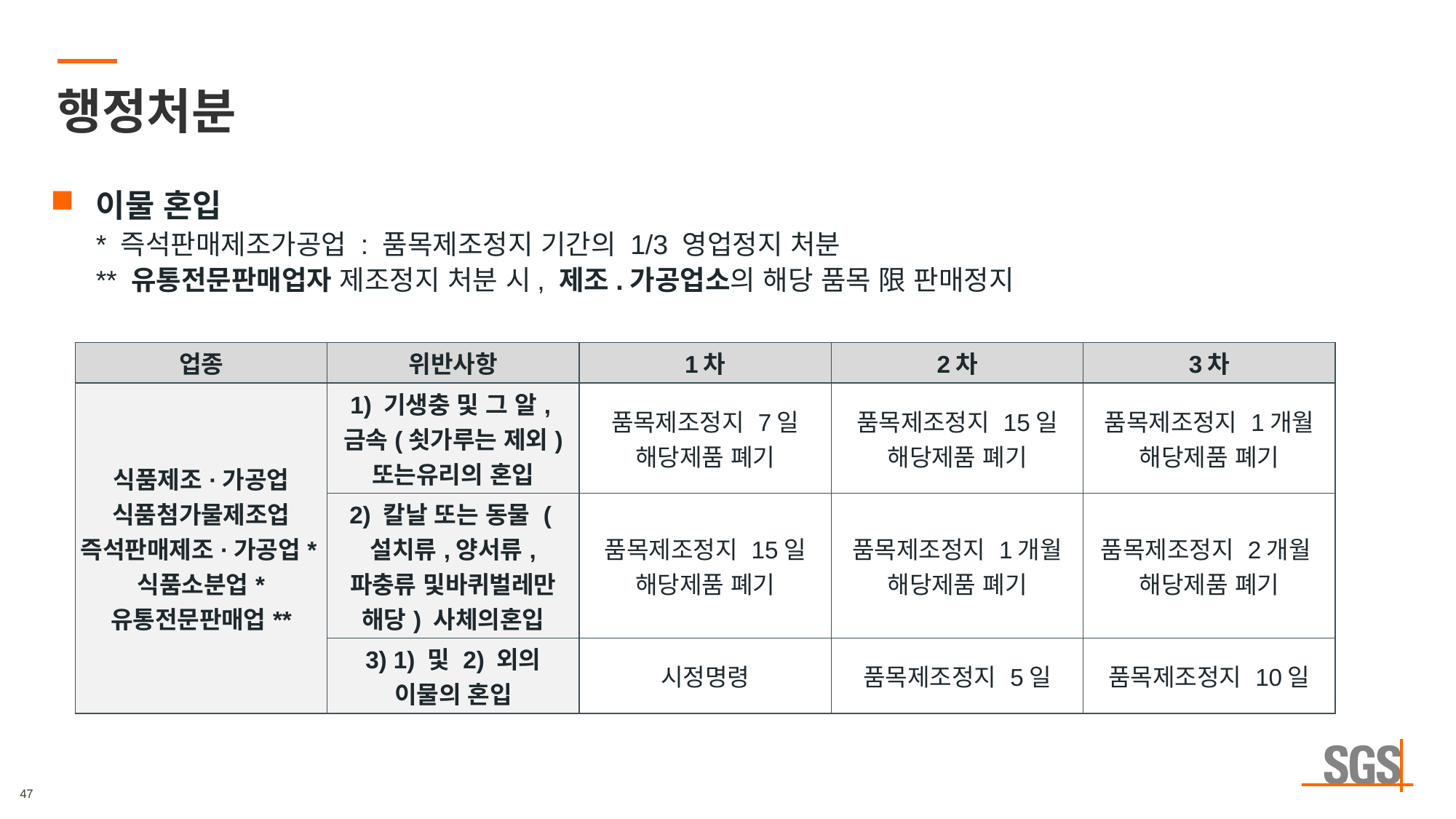

# 행정처분
이물 혼입
* 즉석판매제조가공업 : 품목제조정지 기간의 1/3 영업정지 처분
** 유통전문판매업자 제조정지 처분 시, 제조.가공업소의 해당 품목 限 판매정지

| 업종 | 위반사항 | 1차 | 2차 | 3차 |
| --- | --- | --- | --- | --- |
| 식품제조·가공업 식품첨가물제조업 즉석판매제조·가공업\*식품소분업\* 유통전문판매업\*\* | 1) 기생충 및 그 알,금속(쇳가루는 제외) 또는유리의 혼입 | 품목제조정지 7일 해당제품 폐기 | 품목제조정지 15일 해당제품 폐기 | 품목제조정지 1개월 해당제품 폐기 |
|  | 2) 칼날 또는 동물 (설치류,양서류, 파충류 및바퀴벌레만 해당) 사체의혼입 | 품목제조정지 15일 해당제품 폐기 | 품목제조정지 1개월 해당제품 폐기 | 품목제조정지 2개월 해당제품 폐기 |
|  | 3) 1) 및 2) 외의 이물의 혼입 | 시정명령 | 품목제조정지 5일 | 품목제조정지 10일 |